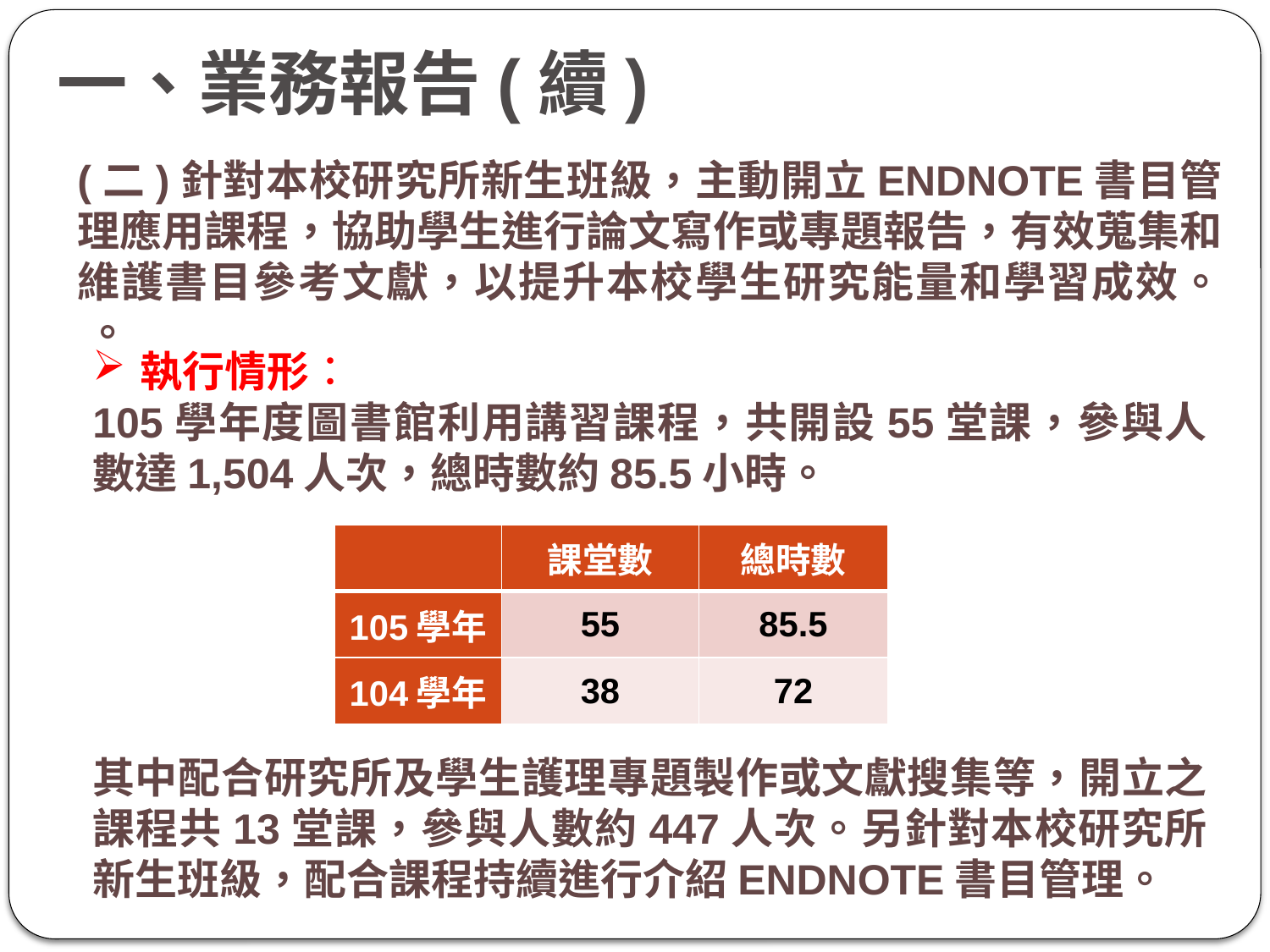

# 一、業務報告(續)
(二)針對本校研究所新生班級，主動開立EndNote書目管理應用課程，協助學生進行論文寫作或專題報告，有效蒐集和維護書目參考文獻，以提升本校學生研究能量和學習成效。 。

執行情形：
105學年度圖書館利用講習課程，共開設55堂課，參與人數達1,504人次，總時數約85.5小時。

其中配合研究所及學生護理專題製作或文獻搜集等，開立之課程共13堂課，參與人數約447人次。另針對本校研究所新生班級，配合課程持續進行介紹EndNote書目管理。
|  | 課堂數 | 總時數 |
| --- | --- | --- |
| 105學年 | 55 | 85.5 |
| 104學年 | 38 | 72 |